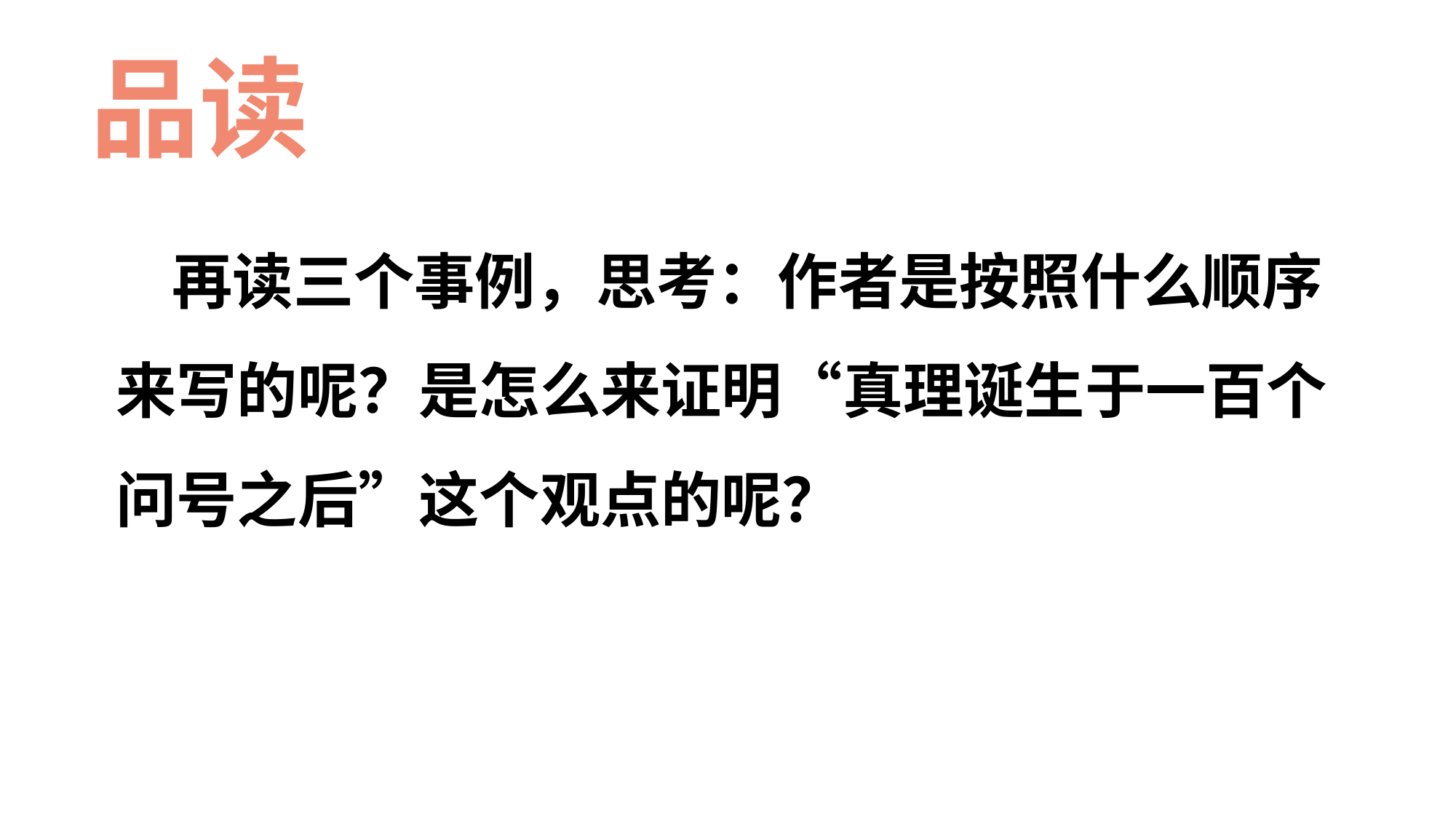

品读
   再读三个事例，思考：作者是按照什么顺序来写的呢？是怎么来证明“真理诞生于一百个问号之后”这个观点的呢？